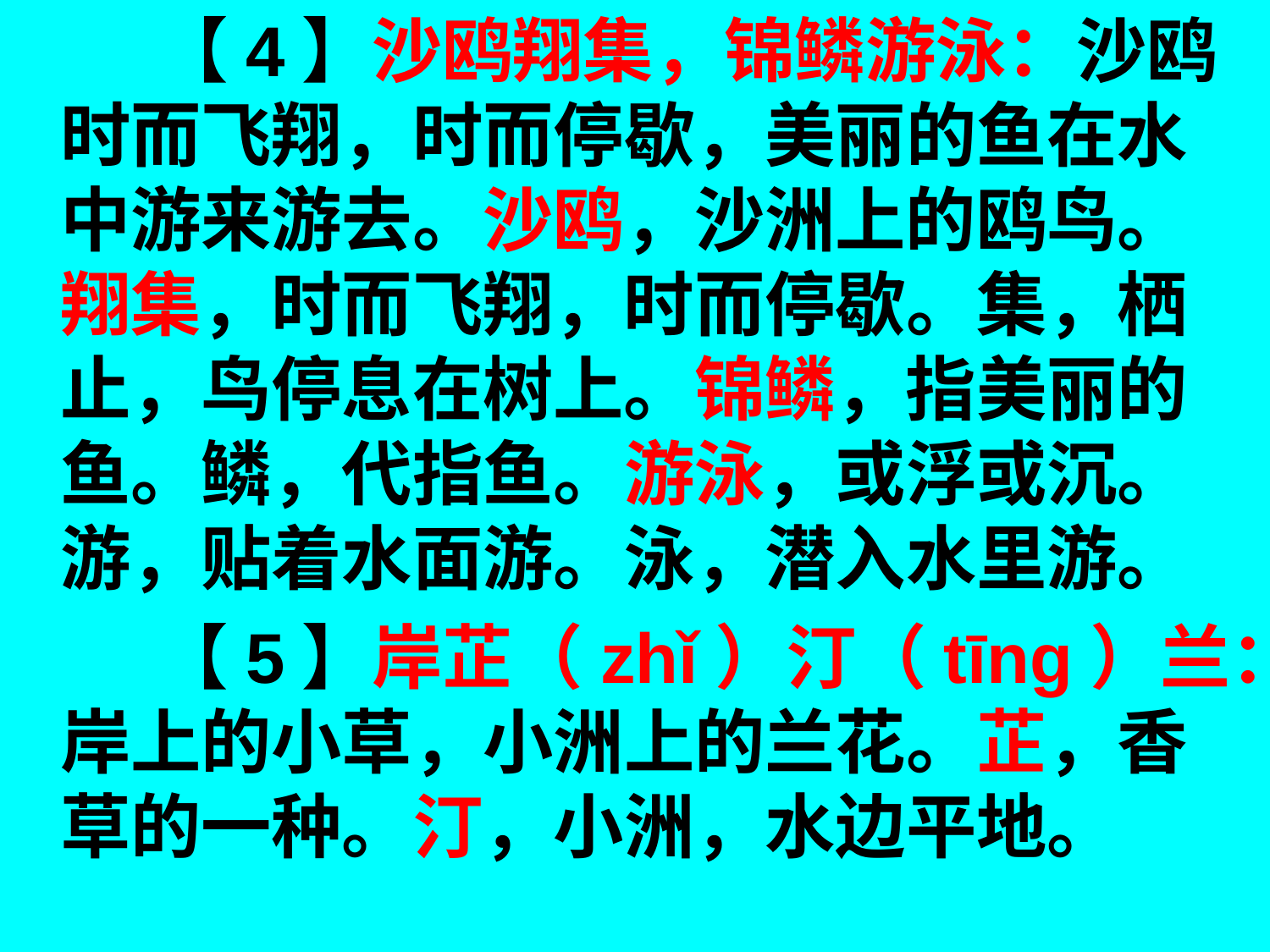

【4】沙鸥翔集，锦鳞游泳：沙鸥时而飞翔，时而停歇，美丽的鱼在水中游来游去。沙鸥，沙洲上的鸥鸟。翔集，时而飞翔，时而停歇。集，栖止，鸟停息在树上。锦鳞，指美丽的鱼。鳞，代指鱼。游泳，或浮或沉。游，贴着水面游。泳，潜入水里游。
        【5】岸芷（zhǐ）汀（tīng）兰：岸上的小草，小洲上的兰花。芷，香草的一种。汀，小洲，水边平地。
#